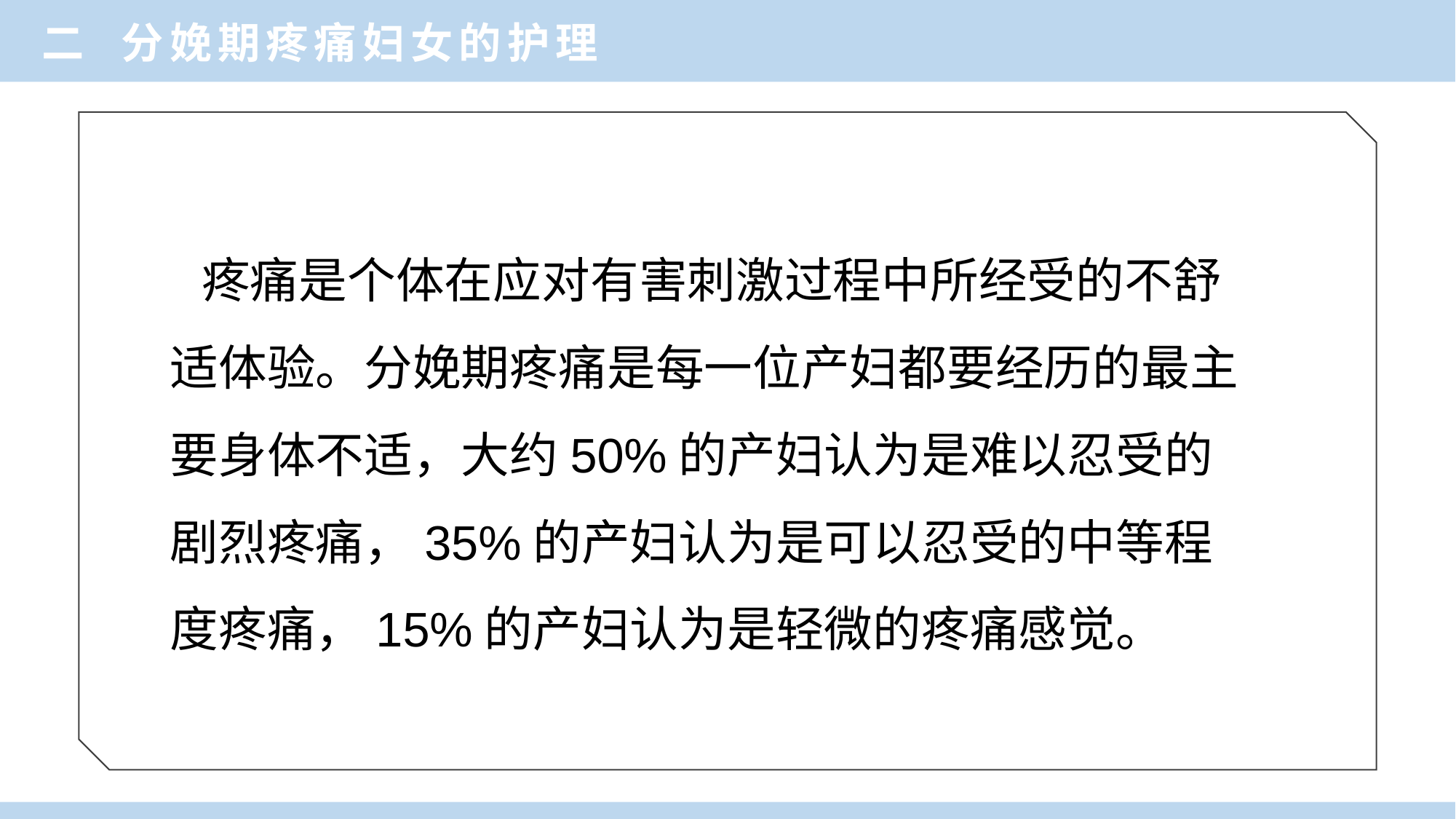

二  分娩期疼痛妇女的护理

疼痛是个体在应对有害刺激过程中所经受的不舒适体验。分娩期疼痛是每一位产妇都要经历的最主要身体不适，大约50%的产妇认为是难以忍受的剧烈疼痛，35%的产妇认为是可以忍受的中等程度疼痛，15%的产妇认为是轻微的疼痛感觉。